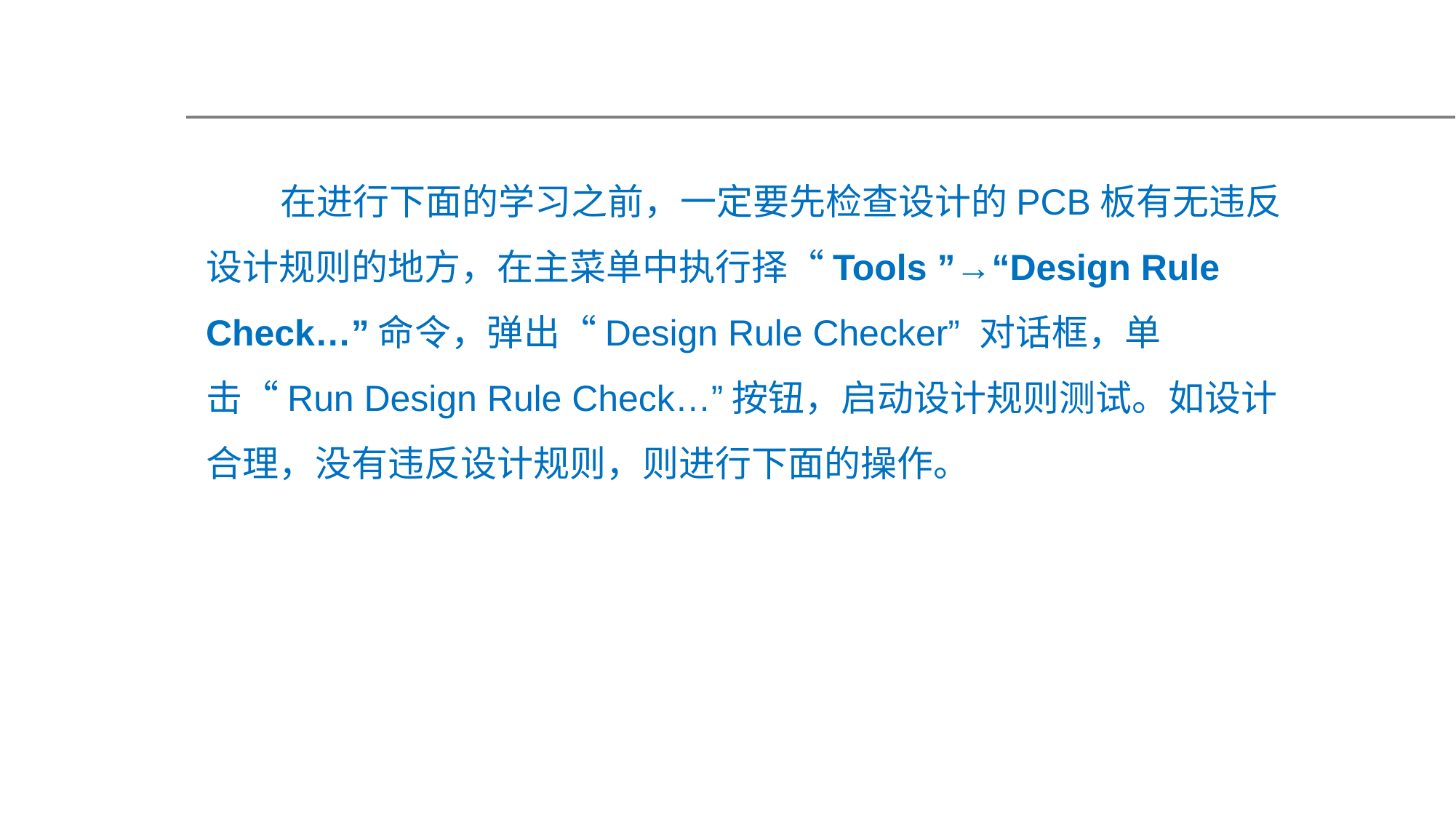

在进行下面的学习之前，一定要先检查设计的PCB板有无违反设计规则的地方，在主菜单中执行择“Tools ”→“Design Rule Check…”命令，弹出“Design Rule Checker” 对话框，单击“Run Design Rule Check…”按钮，启动设计规则测试。如设计合理，没有违反设计规则，则进行下面的操作。